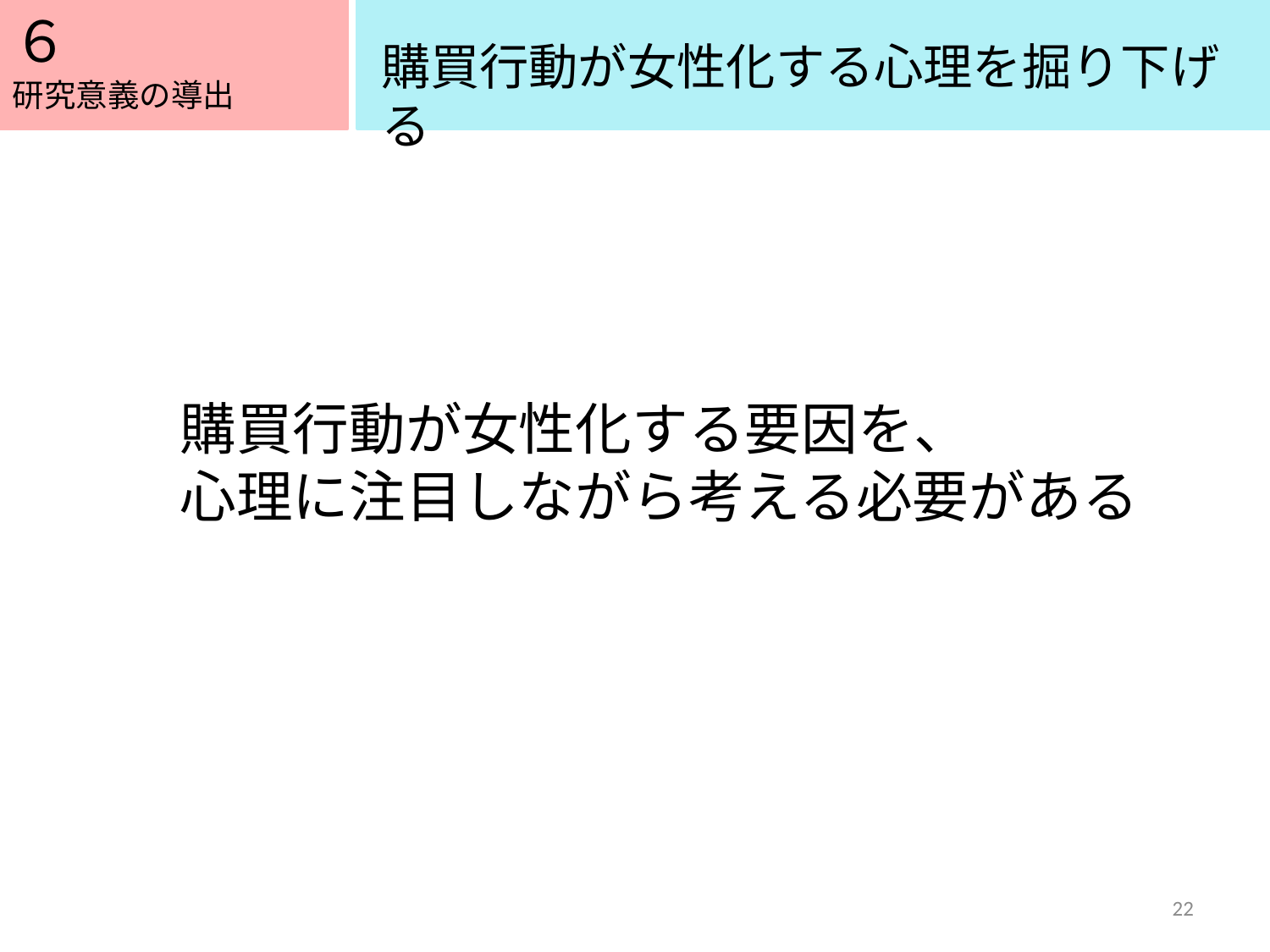

６
５

購買行動が女性化する心理を掘り下げる
研究意義の導出

購買行動が女性化する要因を、
心理に注目しながら考える必要がある
22